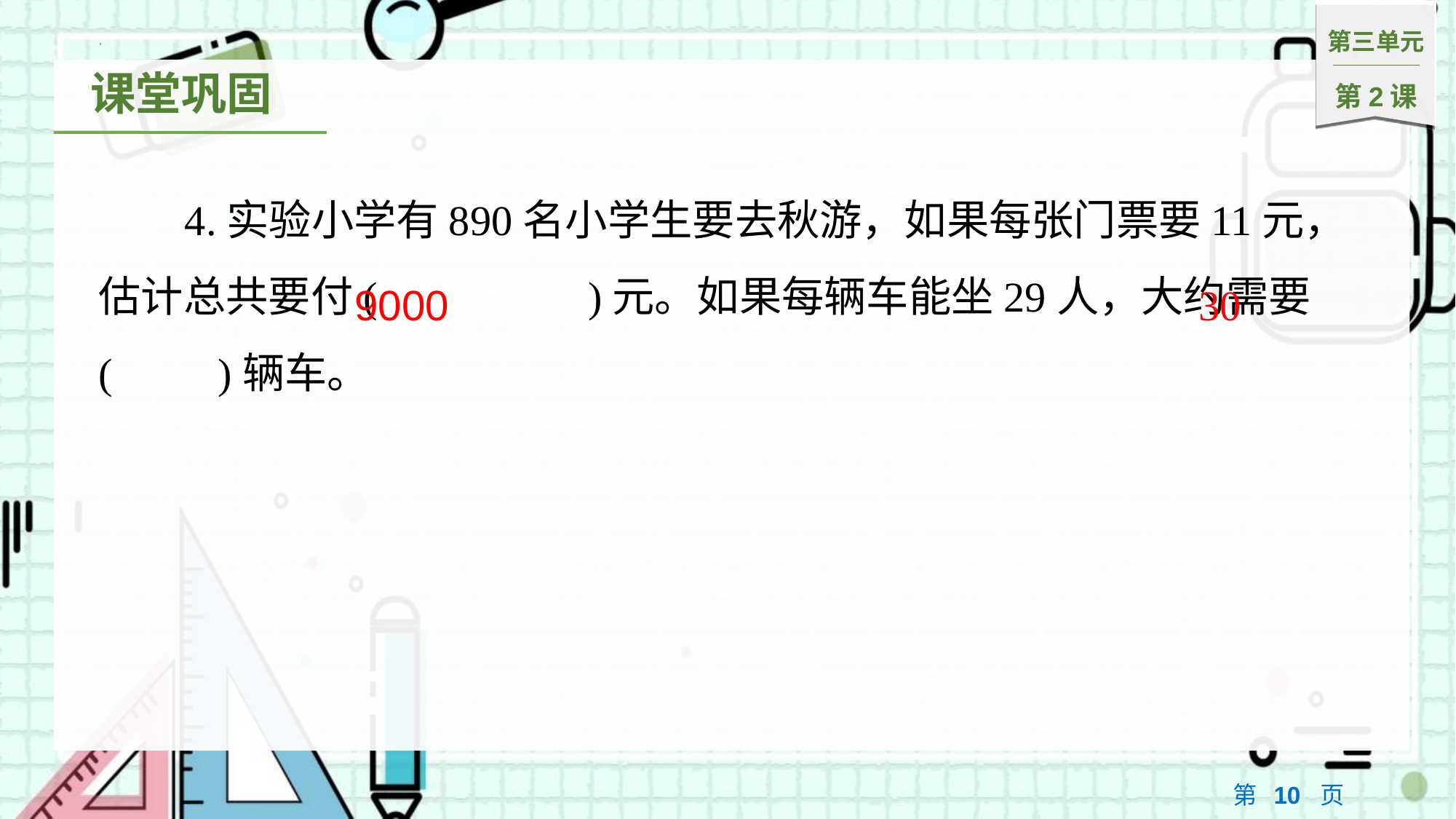

4.实验小学有890名小学生要去秋游，如果每张门票要11元，估计总共要付(　	　)元。如果每辆车能坐29人，大约需要(　　)辆车。
9000
30